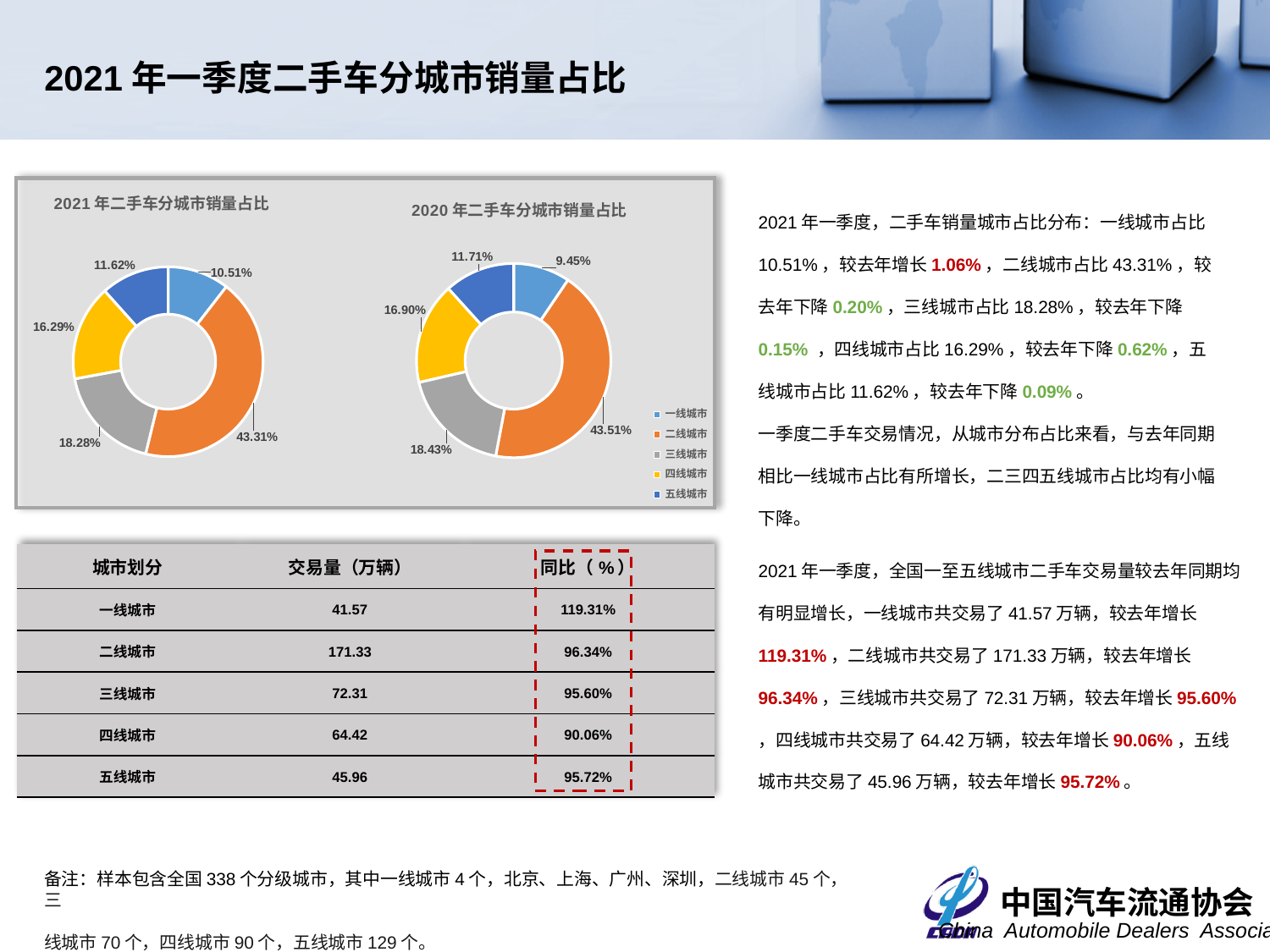

2021年一季度二手车分城市销量占比

### Chart: 2021年二手车分城市销量占比

| Category |  |
|---|---|
| 一线城市 | 0.10509344504472803 |
| 二线城市 | 0.4330922256028199 |
| 三线城市 | 0.18278534283405984 |
| 四线城市 | 0.16285262447963905 |
| 五线城市 | 0.11617636203875317 |

### Chart: 2020年二手车分城市销量占比

| Category |  |
|---|---|
| 一线城市 | 0.09451678589876805 |
| 二线城市 | 0.43507418184574087 |
| 三线城市 | 0.18432328885148275 |
| 四线城市 | 0.16900477260806177 |
| 五线城市 | 0.11708097079594658 |
2021年一季度，二手车销量城市占比分布：一线城市占比10.51%，较去年增长1.06%，二线城市占比43.31%，较去年下降0.20%，三线城市占比18.28%，较去年下降0.15% ，四线城市占比16.29%，较去年下降0.62%，五线城市占比11.62%，较去年下降0.09%。
一季度二手车交易情况，从城市分布占比来看，与去年同期相比一线城市占比有所增长，二三四五线城市占比均有小幅下降。
2021年一季度，全国一至五线城市二手车交易量较去年同期均有明显增长，一线城市共交易了41.57万辆，较去年增长119.31%，二线城市共交易了171.33万辆，较去年增长96.34%，三线城市共交易了72.31万辆，较去年增长95.60% ，四线城市共交易了64.42万辆，较去年增长90.06%，五线城市共交易了45.96万辆，较去年增长95.72%。
| 城市划分 | 交易量（万辆） | 同比（%） |
| --- | --- | --- |
| 一线城市 | 41.57 | 119.31% |
| 二线城市 | 171.33 | 96.34% |
| 三线城市 | 72.31 | 95.60% |
| 四线城市 | 64.42 | 90.06% |
| 五线城市 | 45.96 | 95.72% |

备注：样本包含全国338个分级城市，其中一线城市4个，北京、上海、广州、深圳，二线城市45个，三

线城市70个，四线城市90个，五线城市129个。